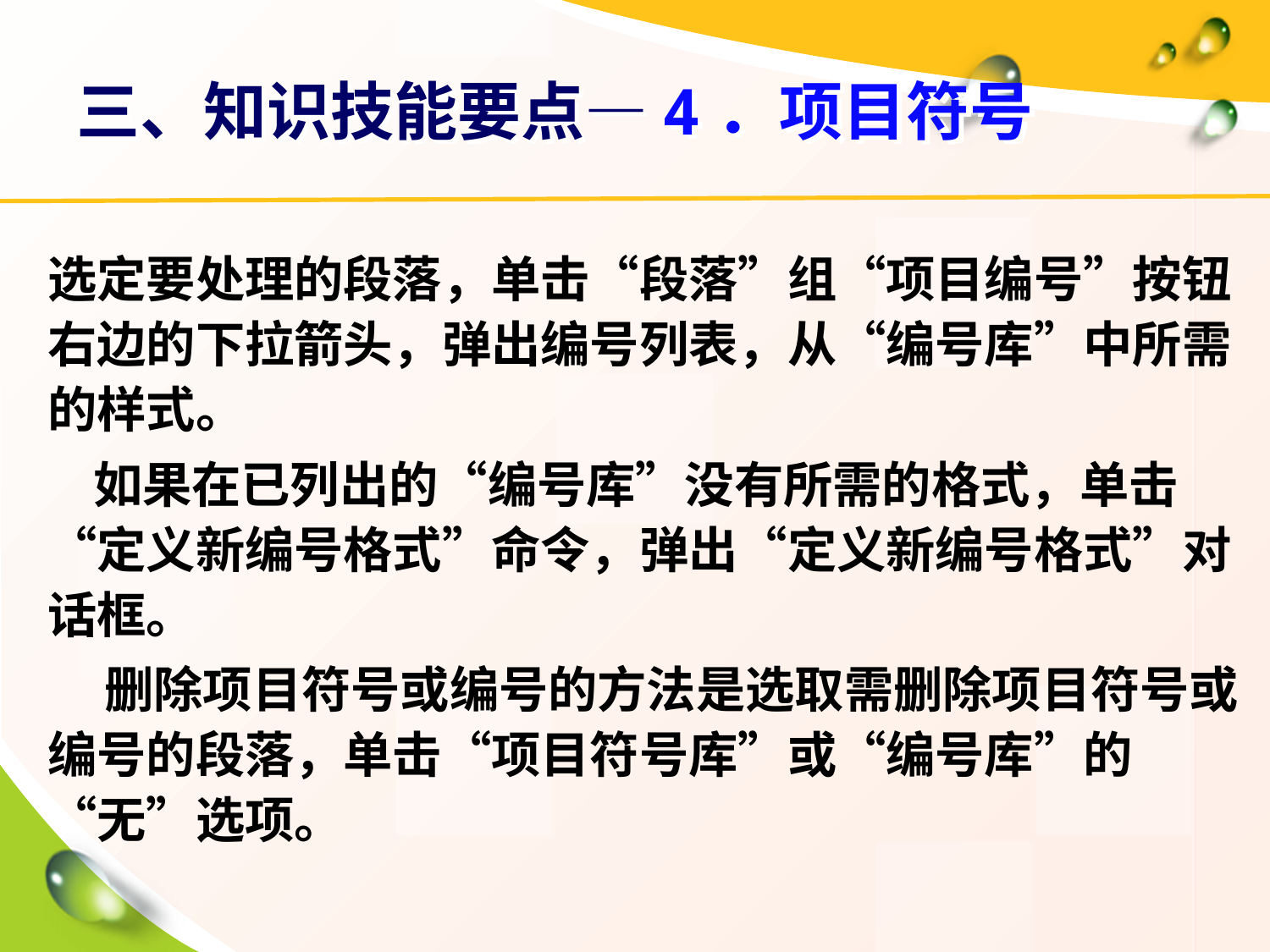

# 三、知识技能要点—4．项目符号
选定要处理的段落，单击“段落”组“项目编号”按钮右边的下拉箭头，弹出编号列表，从“编号库”中所需的样式。
   如果在已列出的“编号库”没有所需的格式，单击“定义新编号格式”命令，弹出“定义新编号格式”对话框。
    删除项目符号或编号的方法是选取需删除项目符号或编号的段落，单击“项目符号库”或“编号库”的“无”选项。